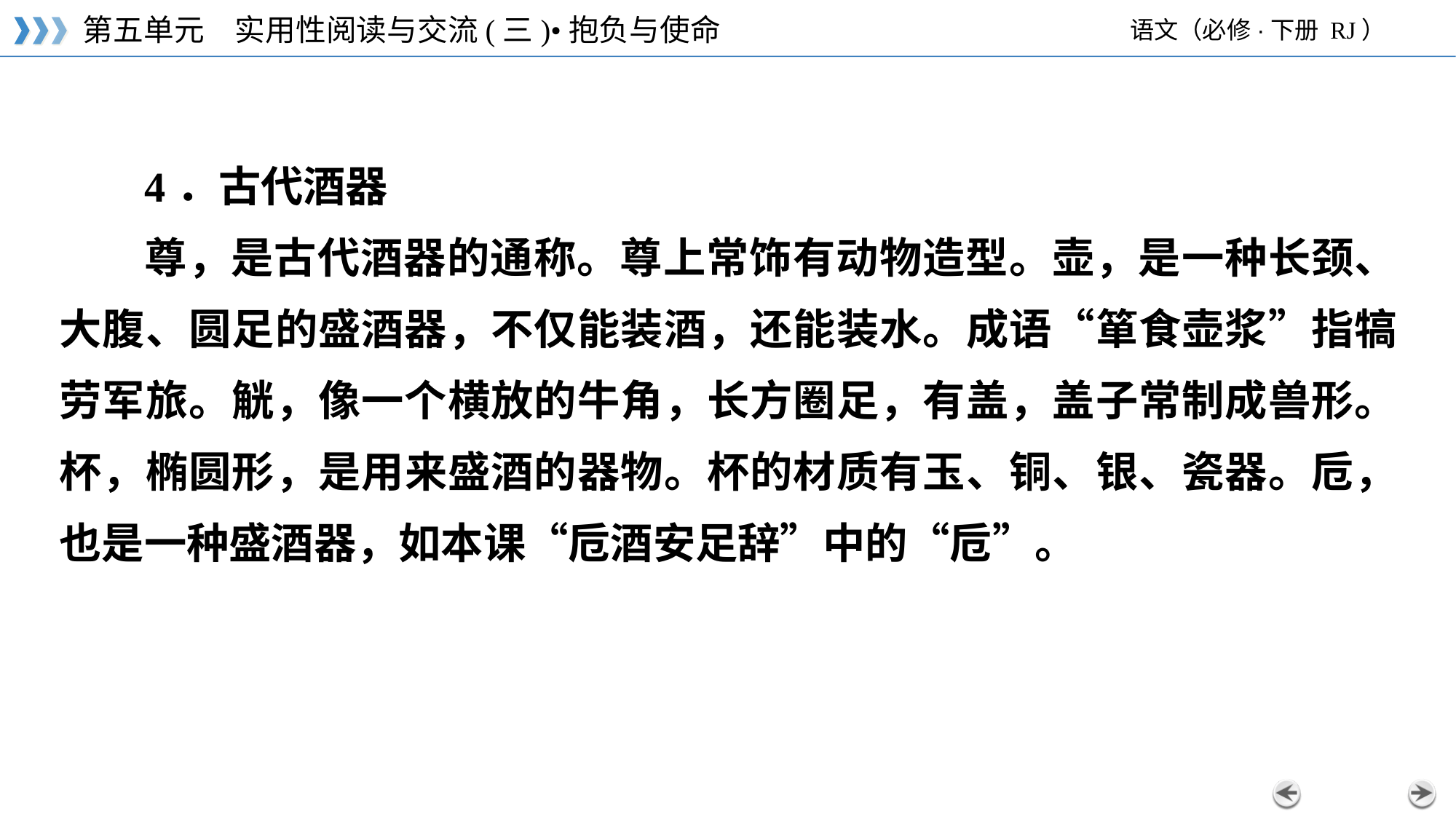

4．古代酒器
尊，是古代酒器的通称。尊上常饰有动物造型。壶，是一种长颈、大腹、圆足的盛酒器，不仅能装酒，还能装水。成语“箪食壶浆”指犒劳军旅。觥，像一个横放的牛角，长方圈足，有盖，盖子常制成兽形。杯，椭圆形，是用来盛酒的器物。杯的材质有玉、铜、银、瓷器。卮，也是一种盛酒器，如本课“卮酒安足辞”中的“卮”。